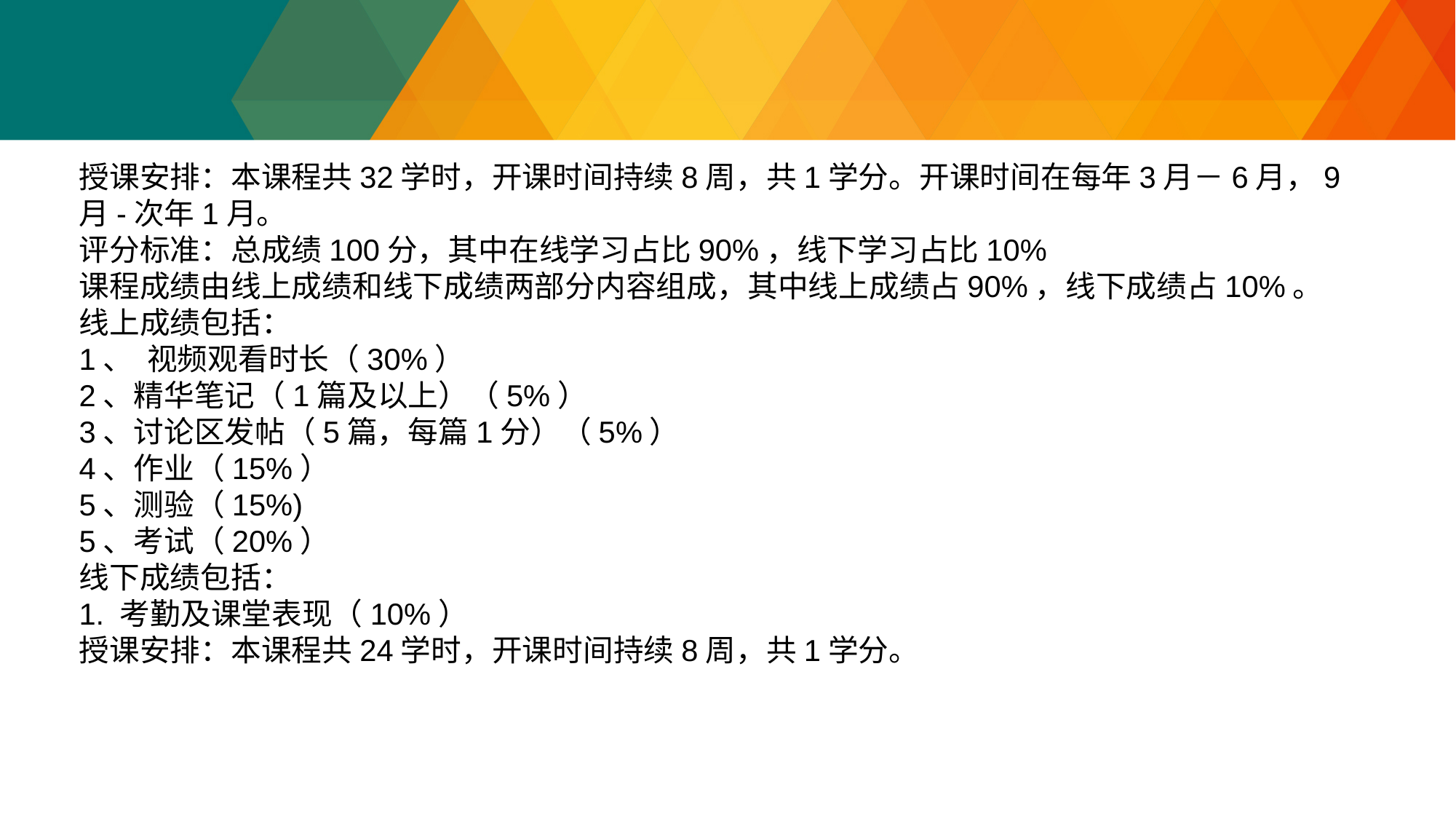

授课安排：本课程共32学时，开课时间持续8周，共1学分。开课时间在每年3月－6月，9月-次年1月。
评分标准：总成绩100分，其中在线学习占比90%，线下学习占比10%
课程成绩由线上成绩和线下成绩两部分内容组成，其中线上成绩占90%，线下成绩占10%。
线上成绩包括：
1、  视频观看时长（30%）
2、精华笔记（1篇及以上）（5%）
3、讨论区发帖（5篇，每篇1分）（5%）
4、作业（15%）
5、测验（15%)
5、考试（20%）
线下成绩包括：
1. 考勤及课堂表现（10%）
授课安排：本课程共24学时，开课时间持续8周，共1学分。